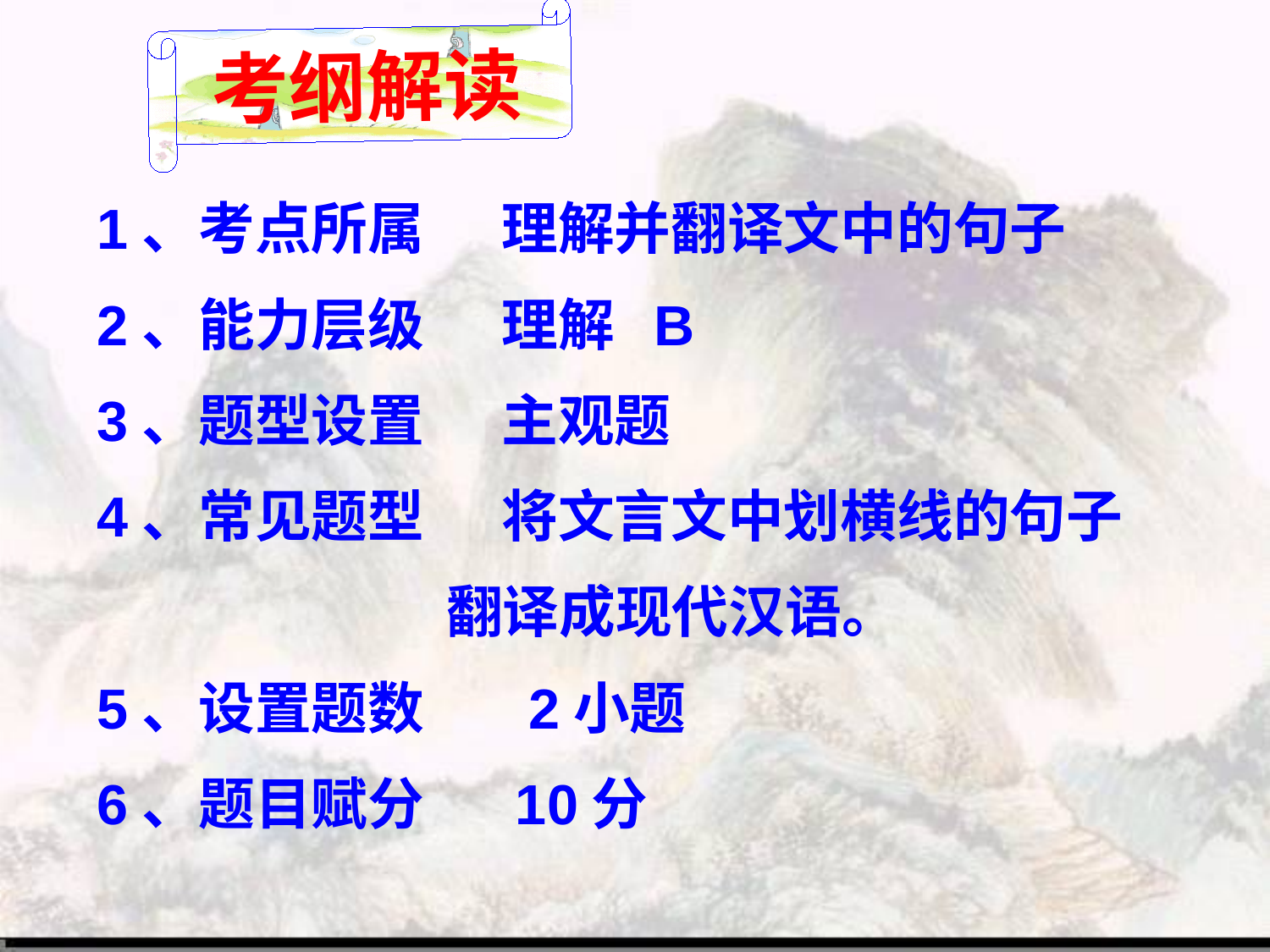

考纲解读

1、考点所属      理解并翻译文中的句子
2、能力层级      理解  B
3、题型设置      主观题
4、常见题型      将文言文中划横线的句子
                          翻译成现代汉语。
5、设置题数       2小题
6、题目赋分      10分